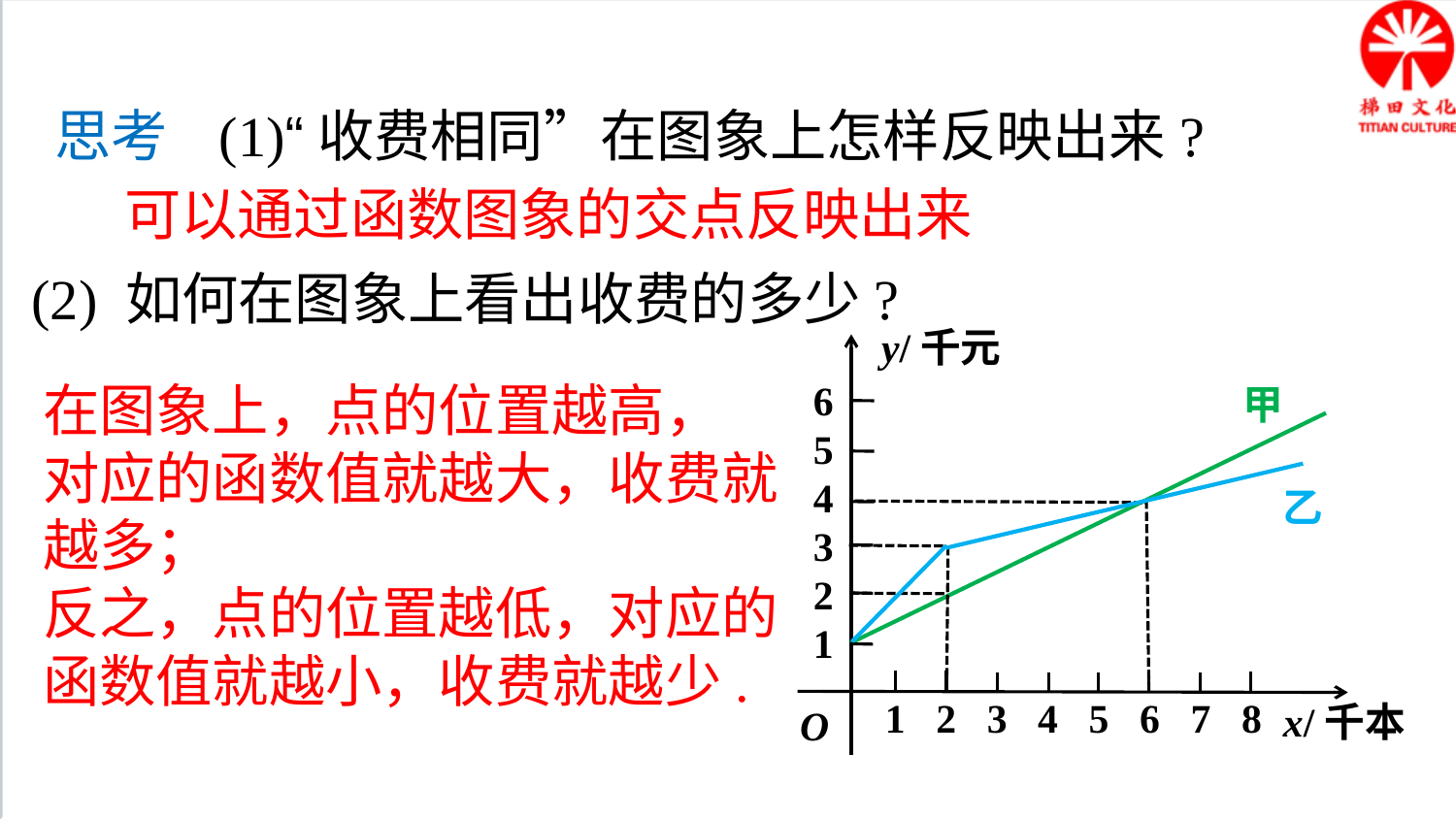

思考   (1)“收费相同”在图象上怎样反映出来?
可以通过函数图象的交点反映出来
(2) 如何在图象上看出收费的多少?
y/千元
6
5
4
3
2
1
甲
乙
 1   2   3   4   5   6   7   8
x/千本
O
在图象上，点的位置越高，
对应的函数值就越大，收费就越多；
反之，点的位置越低，对应的函数值就越小，收费就越少.